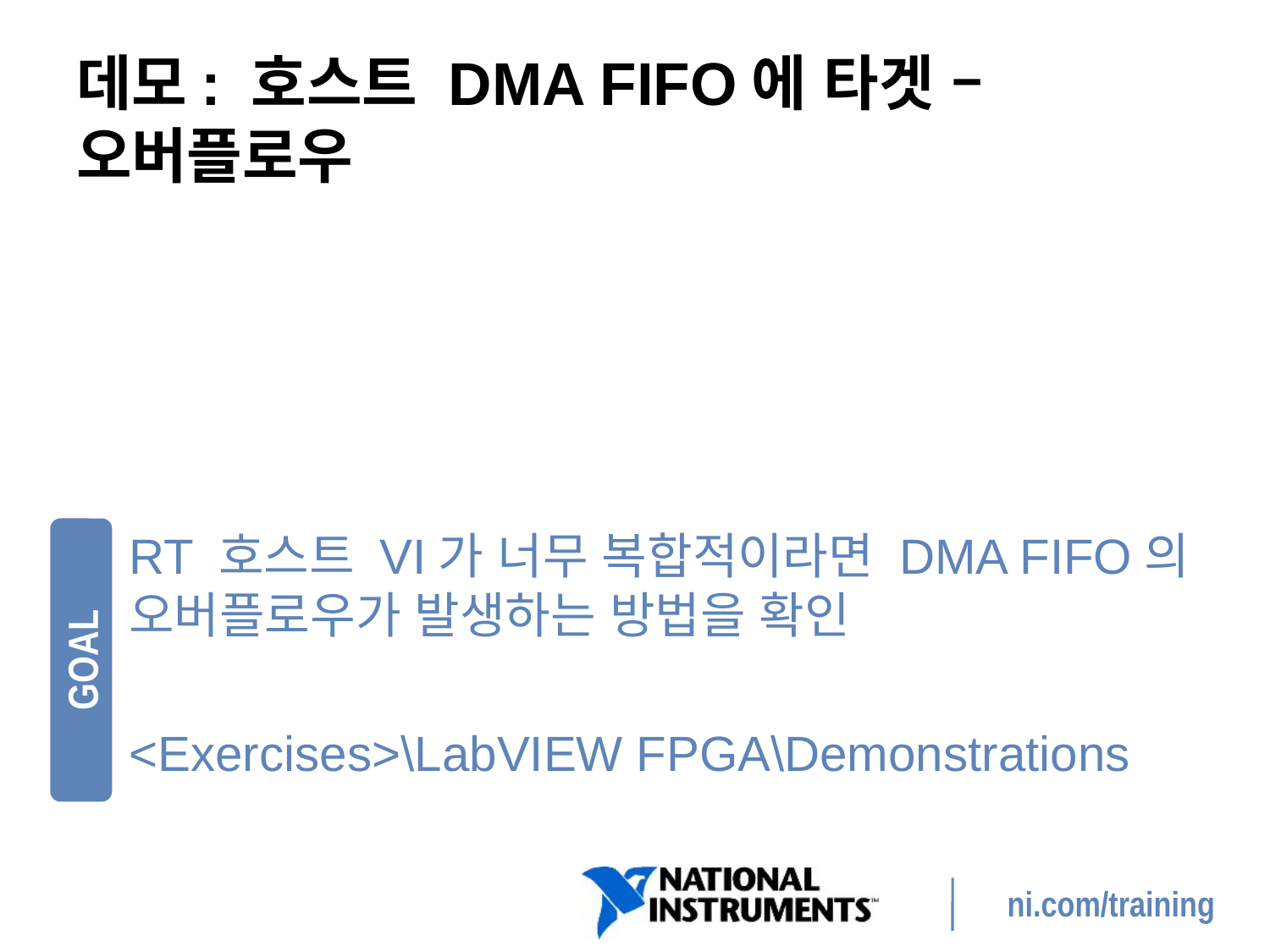

# 데모: 호스트 DMA FIFO에 타겟 – 오버플로우
RT 호스트 VI가 너무 복합적이라면 DMA FIFO의 오버플로우가 발생하는 방법을 확인

<Exercises>\LabVIEW FPGA\Demonstrations